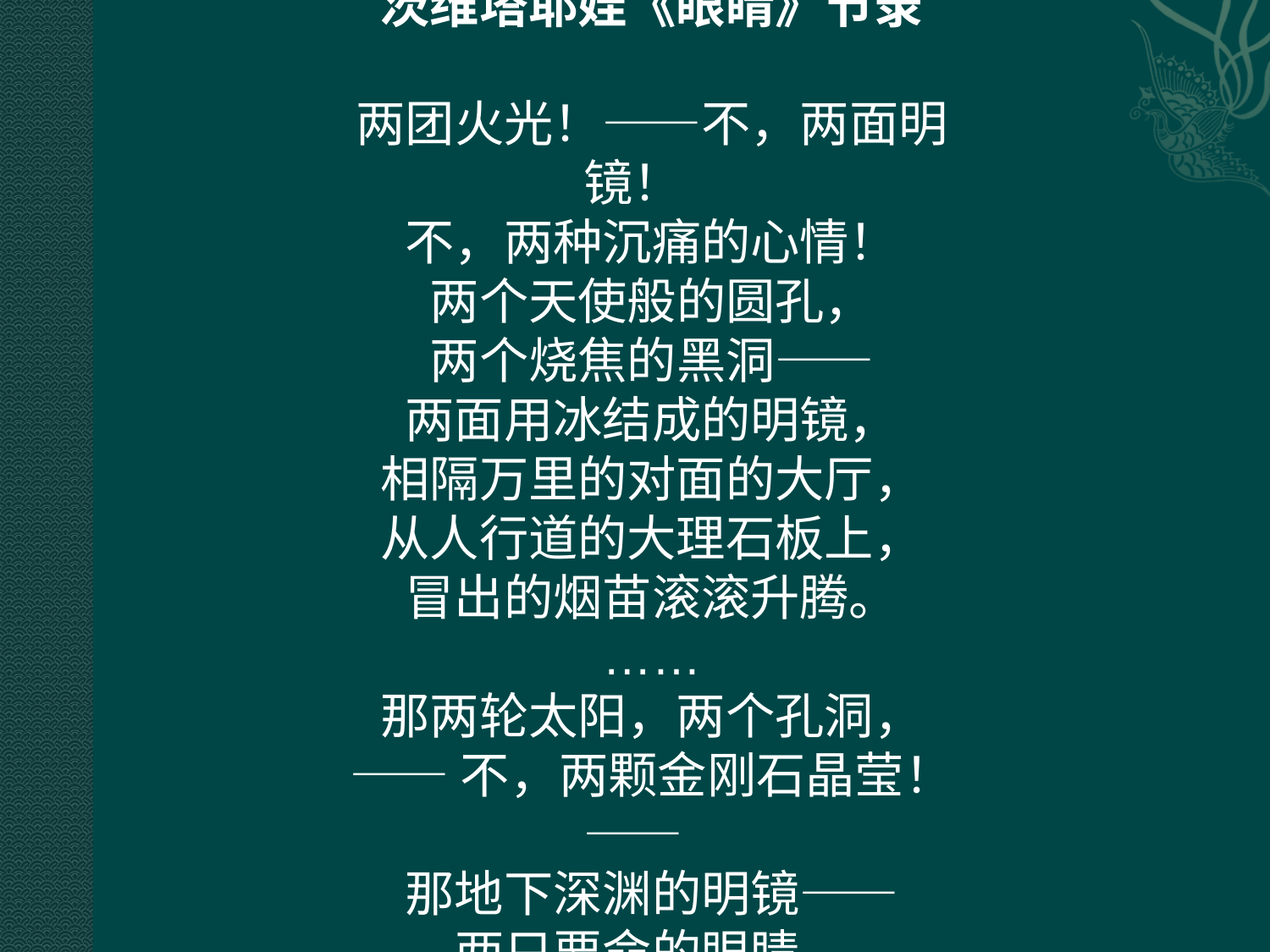

茨维塔耶娃《眼睛》节录

两团火光！——不，两面明镜！
不，两种沉痛的心情！
两个天使般的圆孔，
两个烧焦的黑洞——
两面用冰结成的明镜，
相隔万里的对面的大厅，
从人行道的大理石板上，
冒出的烟苗滚滚升腾。
……
那两轮太阳，两个孔洞，
——不，两颗金刚石晶莹！——
那地下深渊的明镜——
两只要命的眼睛。